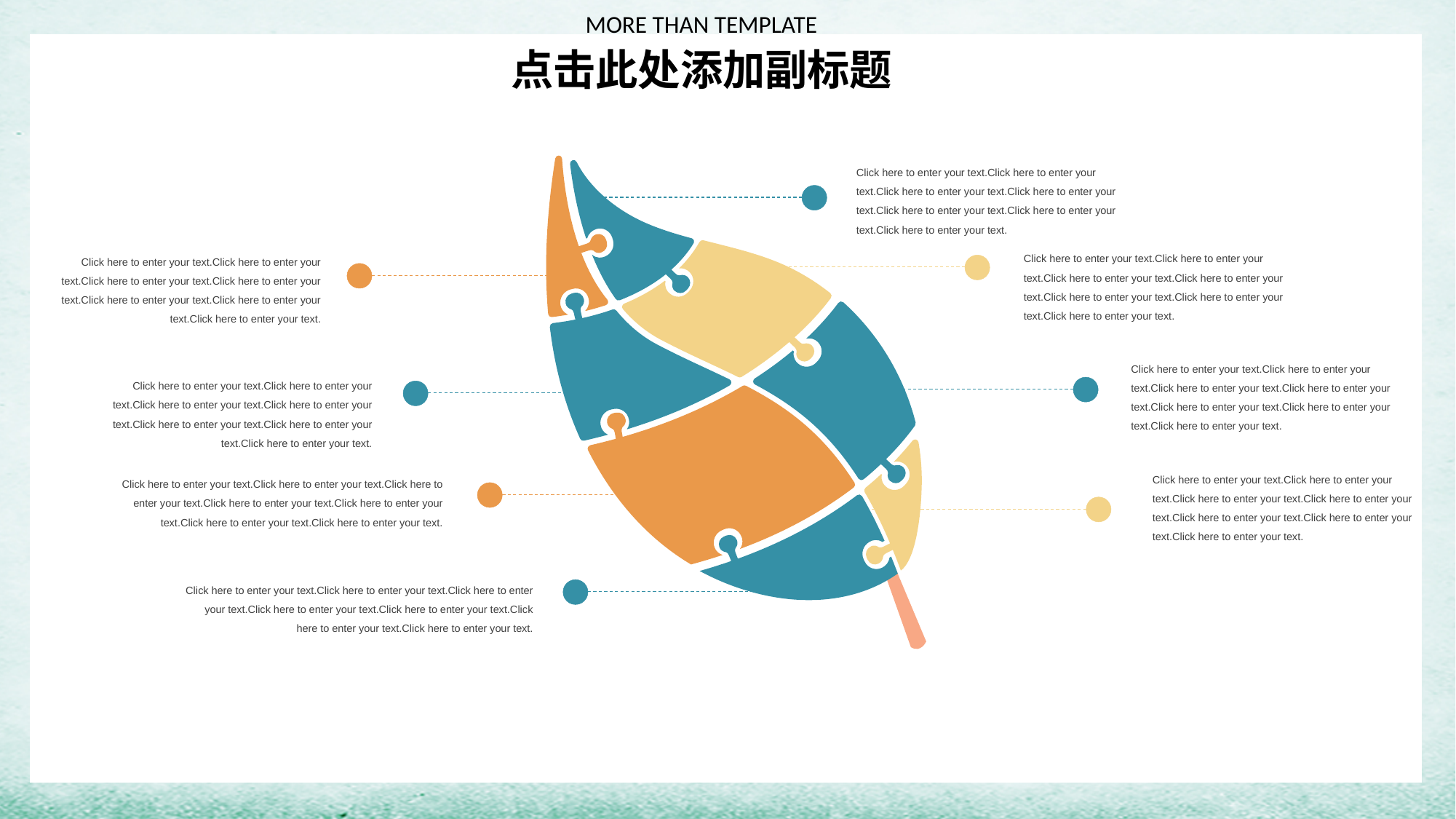

MORE THAN TEMPLATE
点击此处添加副标题
Click here to enter your text.Click here to enter your text.Click here to enter your text.Click here to enter your text.Click here to enter your text.Click here to enter your text.Click here to enter your text.

Click here to enter your text.Click here to enter your text.Click here to enter your text.Click here to enter your text.Click here to enter your text.Click here to enter your text.Click here to enter your text.

Click here to enter your text.Click here to enter your text.Click here to enter your text.Click here to enter your text.Click here to enter your text.Click here to enter your text.Click here to enter your text.

Click here to enter your text.Click here to enter your text.Click here to enter your text.Click here to enter your text.Click here to enter your text.Click here to enter your text.Click here to enter your text.
Click here to enter your text.Click here to enter your text.Click here to enter your text.Click here to enter your text.Click here to enter your text.Click here to enter your text.Click here to enter your text.

Click here to enter your text.Click here to enter your text.Click here to enter your text.Click here to enter your text.Click here to enter your text.Click here to enter your text.Click here to enter your text.
Click here to enter your text.Click here to enter your text.Click here to enter your text.Click here to enter your text.Click here to enter your text.Click here to enter your text.Click here to enter your text.

Click here to enter your text.Click here to enter your text.Click here to enter your text.Click here to enter your text.Click here to enter your text.Click here to enter your text.Click here to enter your text.